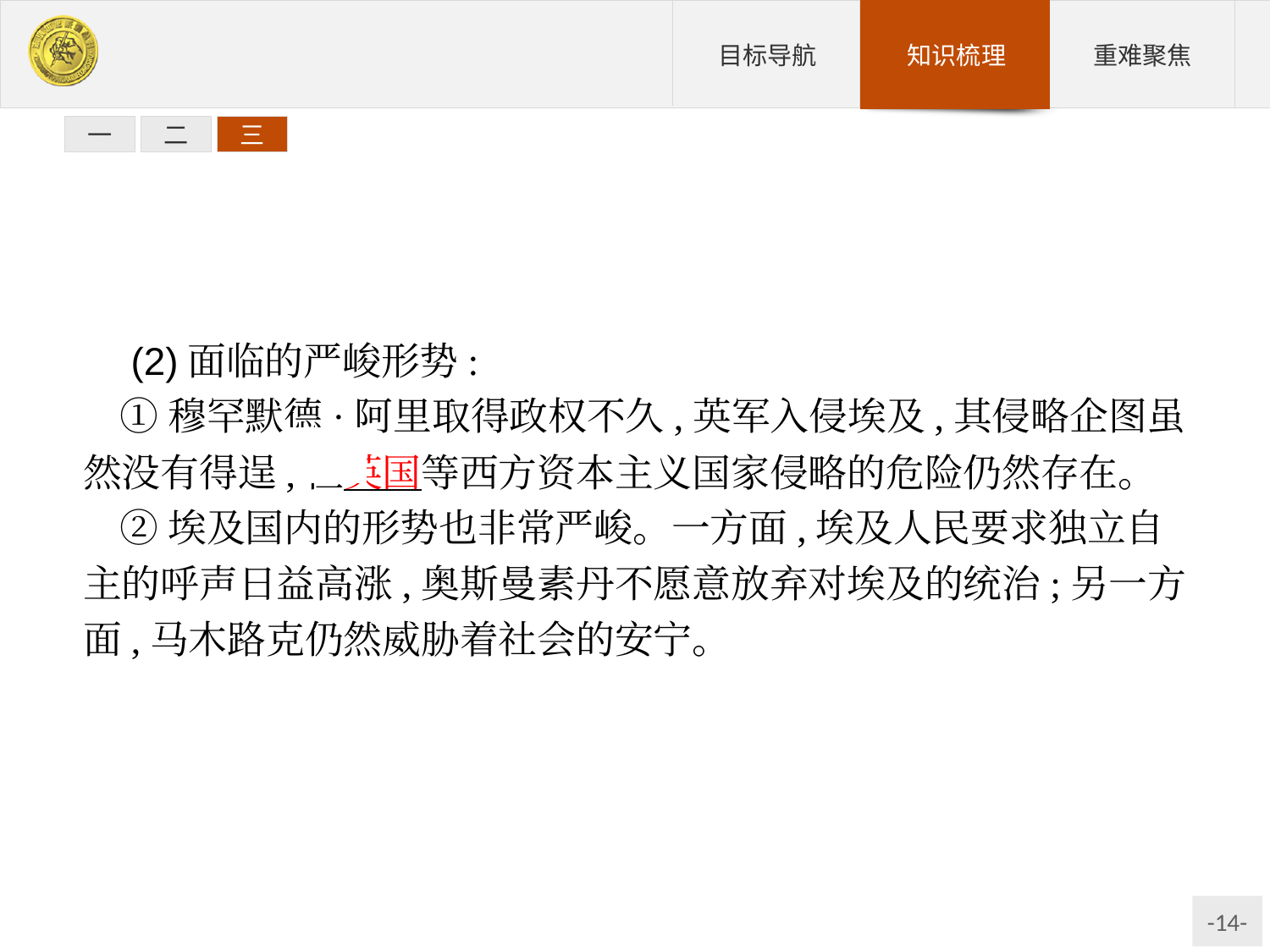

一
二
三
 (2)面临的严峻形势:
①穆罕默德·阿里取得政权不久,英军入侵埃及,其侵略企图虽然没有得逞,但英国等西方资本主义国家侵略的危险仍然存在。
②埃及国内的形势也非常严峻。一方面,埃及人民要求独立自主的呼声日益高涨,奥斯曼素丹不愿意放弃对埃及的统治;另一方面,马木路克仍然威胁着社会的安宁。